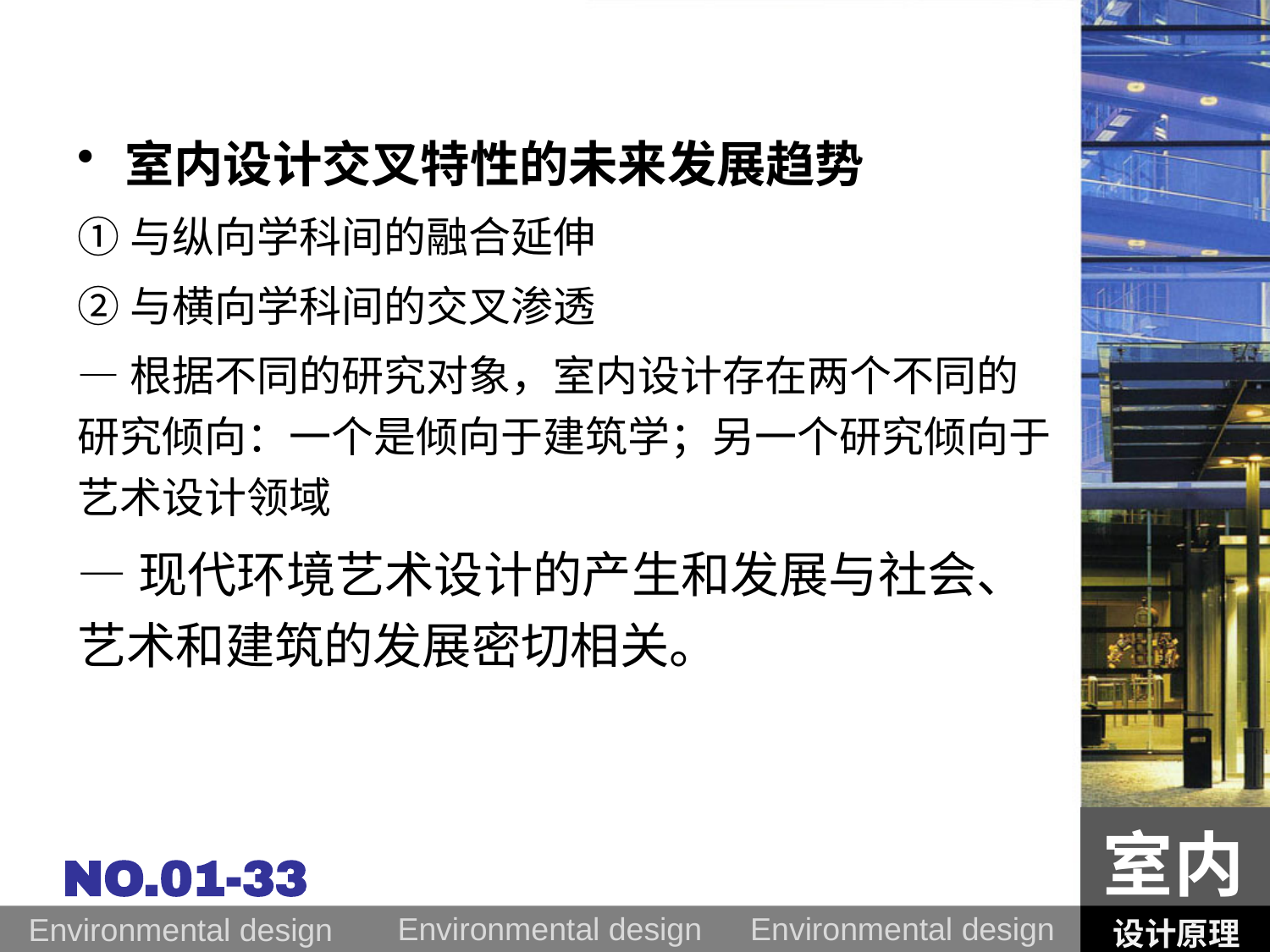

室内设计交叉特性的未来发展趋势
①与纵向学科间的融合延伸
②与横向学科间的交叉渗透
—根据不同的研究对象，室内设计存在两个不同的研究倾向：一个是倾向于建筑学；另一个研究倾向于艺术设计领域
—现代环境艺术设计的产生和发展与社会、艺术和建筑的发展密切相关。
室内

NO.01-33
设计原理
Environmental design
Environmental design
Environmental design